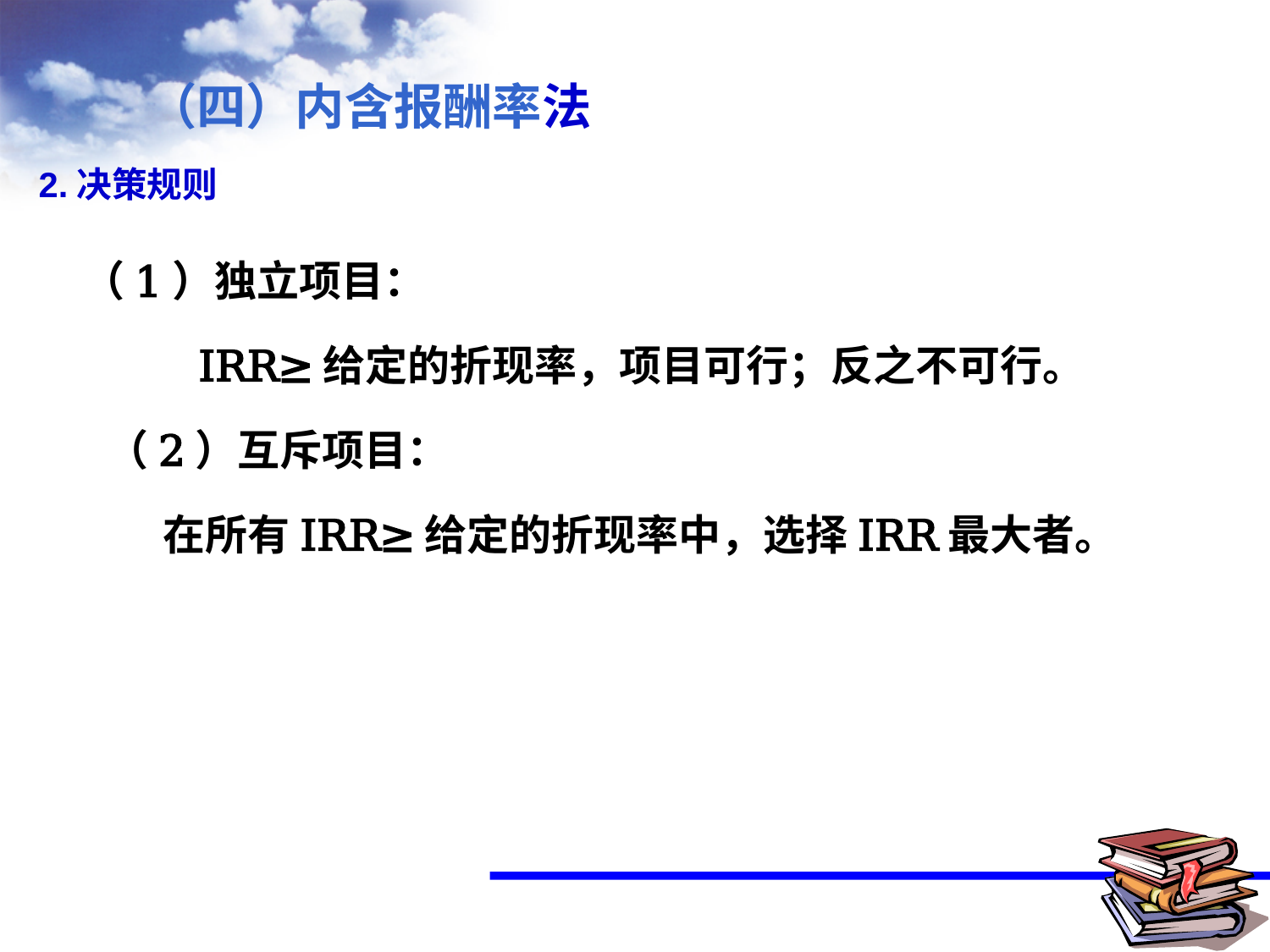

（四）内含报酬率法
2.决策规则

    （1）独立项目：
            IRR≥给定的折现率，项目可行；反之不可行。
      （2）互斥项目：
            在所有IRR≥给定的折现率中，选择IRR最大者。